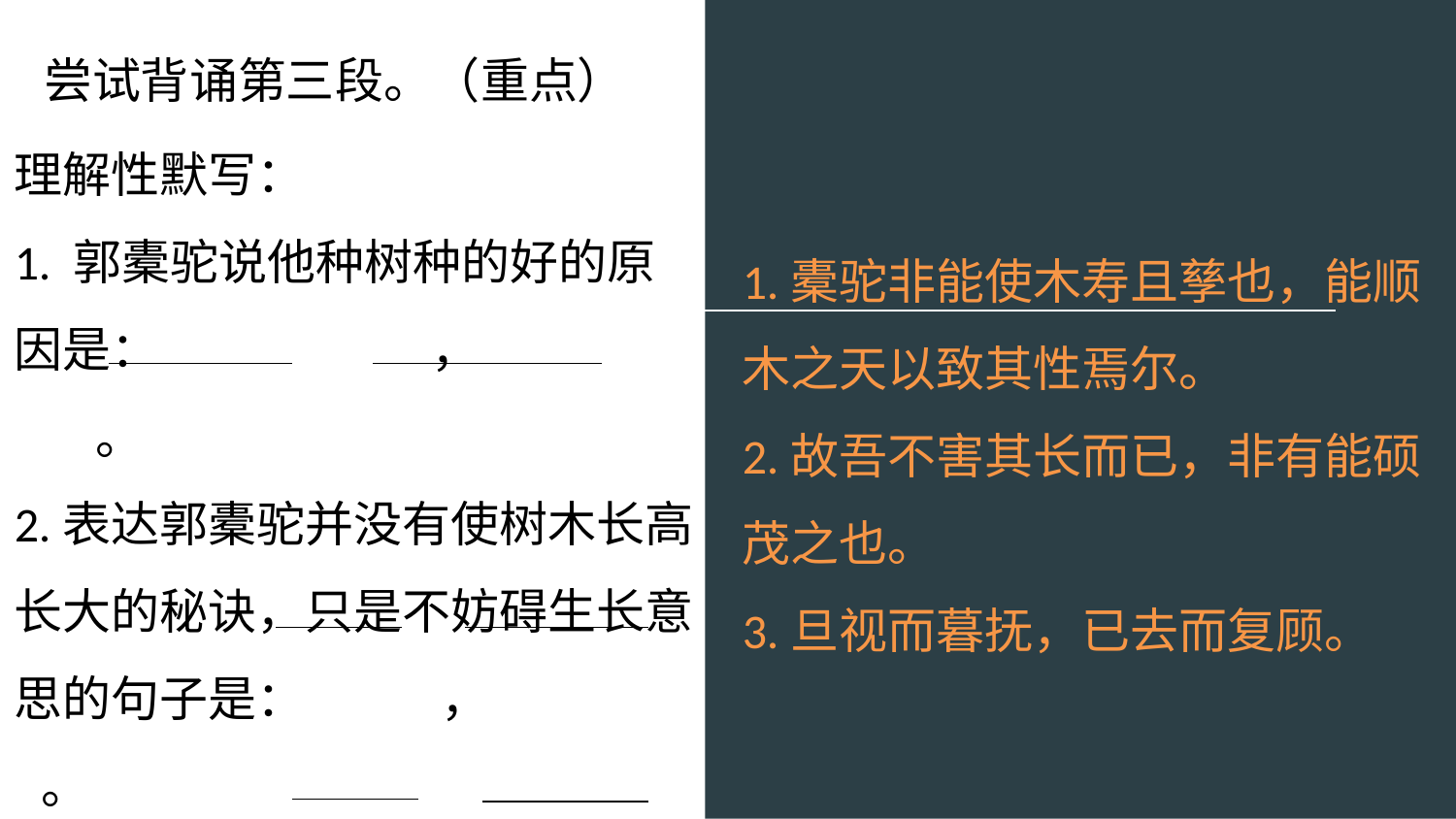

尝试背诵第三段。（重点）
理解性默写：
1. 郭橐驼说他种树种的好的原因是：                    ，                      。
2.表达郭橐驼并没有使树木长高长大的秘诀，只是不妨碍生长意思的句子是：          ，                  。
3.写其他种树人早晚都要探视抚摸的句子是：             ，               。
1.橐驼非能使木寿且孳也，能顺木之天以致其性焉尔。
2.故吾不害其长而已，非有能硕茂之也。
3.旦视而暮抚，已去而复顾。